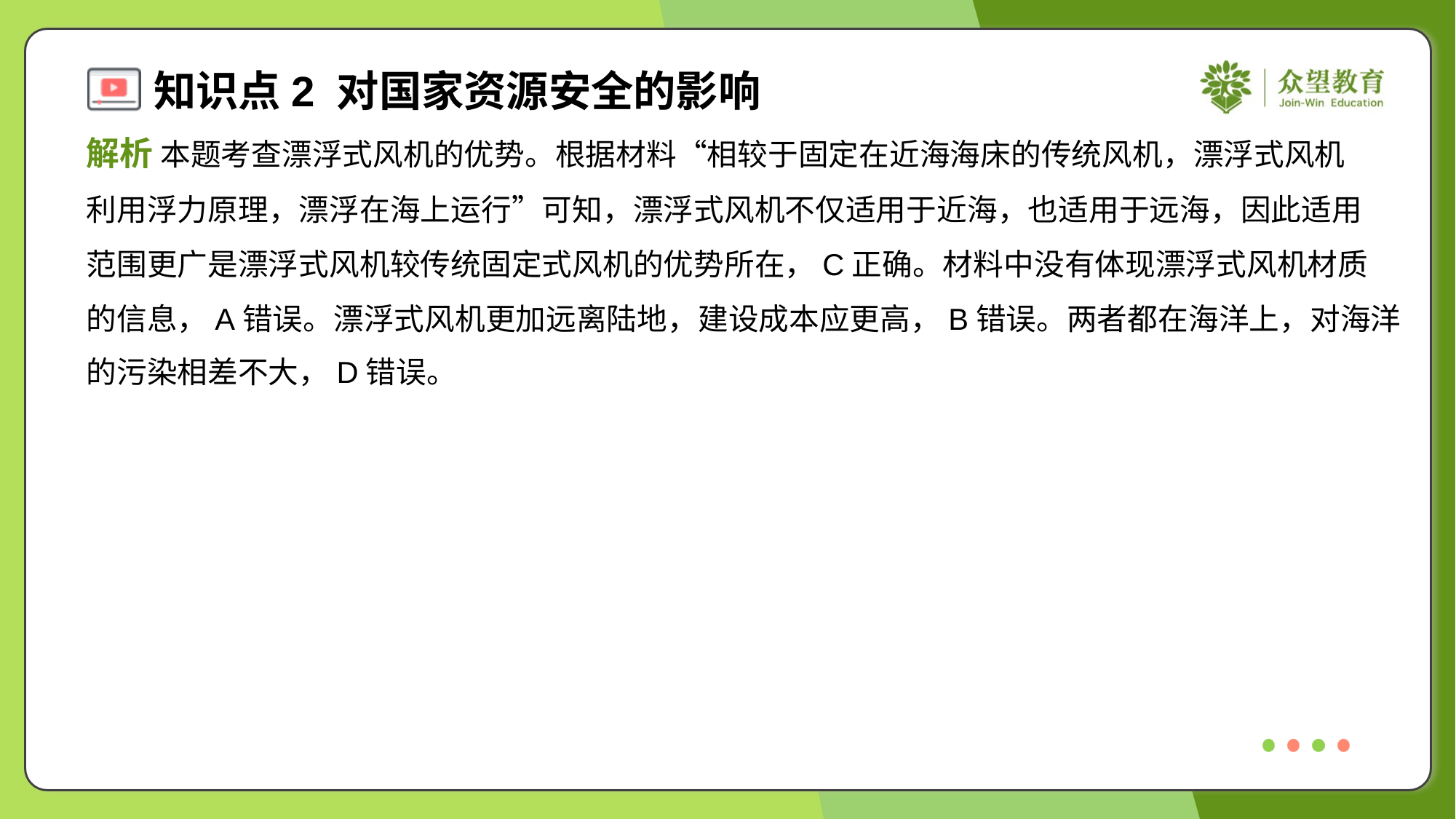

解析 本题考查漂浮式风机的优势。根据材料“相较于固定在近海海床的传统风机，漂浮式风机
利用浮力原理，漂浮在海上运行”可知，漂浮式风机不仅适用于近海，也适用于远海，因此适用
范围更广是漂浮式风机较传统固定式风机的优势所在，C正确。材料中没有体现漂浮式风机材质
的信息，A错误。漂浮式风机更加远离陆地，建设成本应更高，B错误。两者都在海洋上，对海洋
的污染相差不大，D错误。